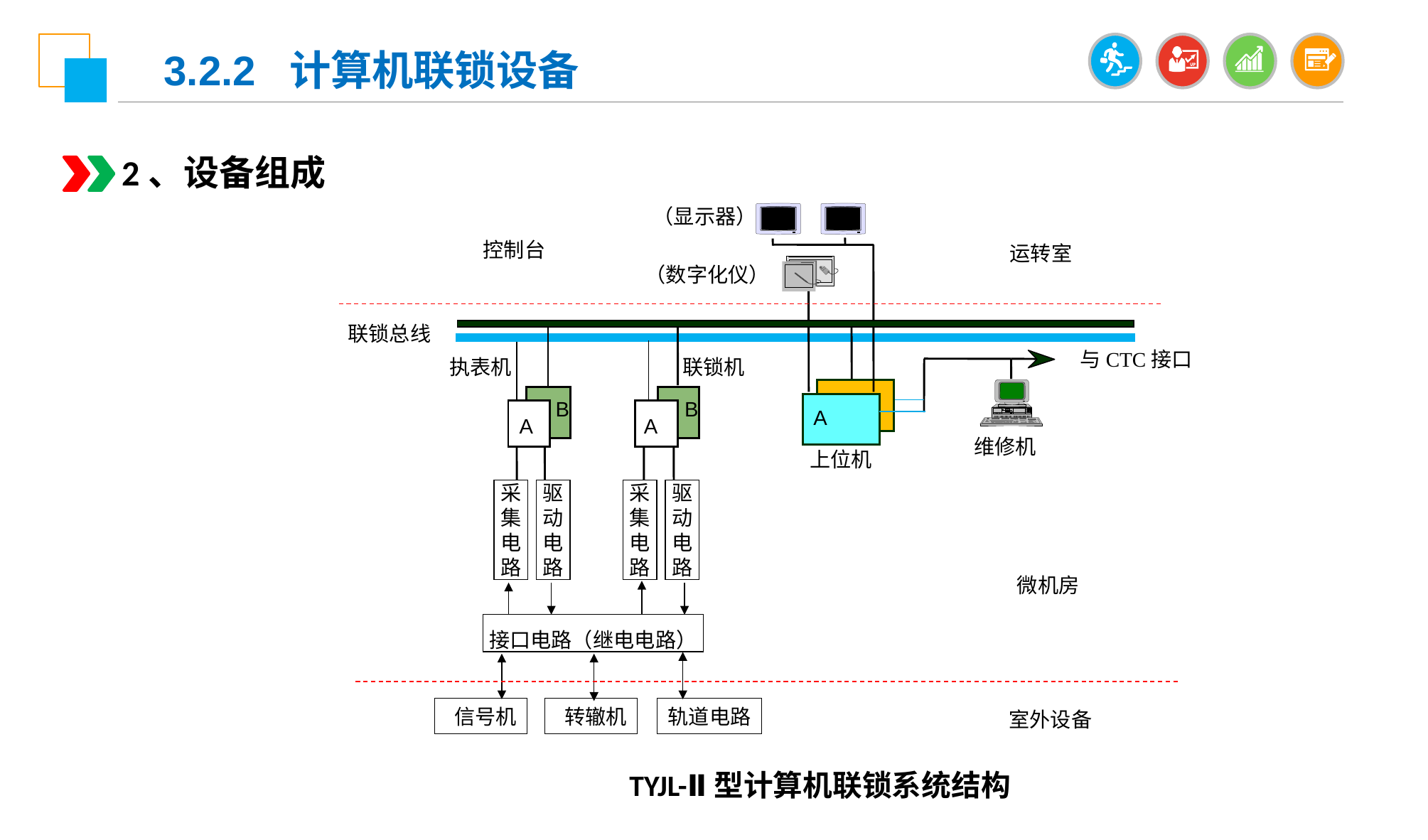

3.2.2  计算机联锁设备
2、设备组成

（显示器）

控制台

运转室

（数字化仪）

联锁总线

 与CTC接口

执表机
联锁机

B
B

A

A
A

维修机

上位机

采集电路
驱动电路
采集电路
驱动电路

微机房

接口电路（继电电路）

 信号机
 转辙机
轨道电路
室外设备
TYJL-Ⅱ型计算机联锁系统结构